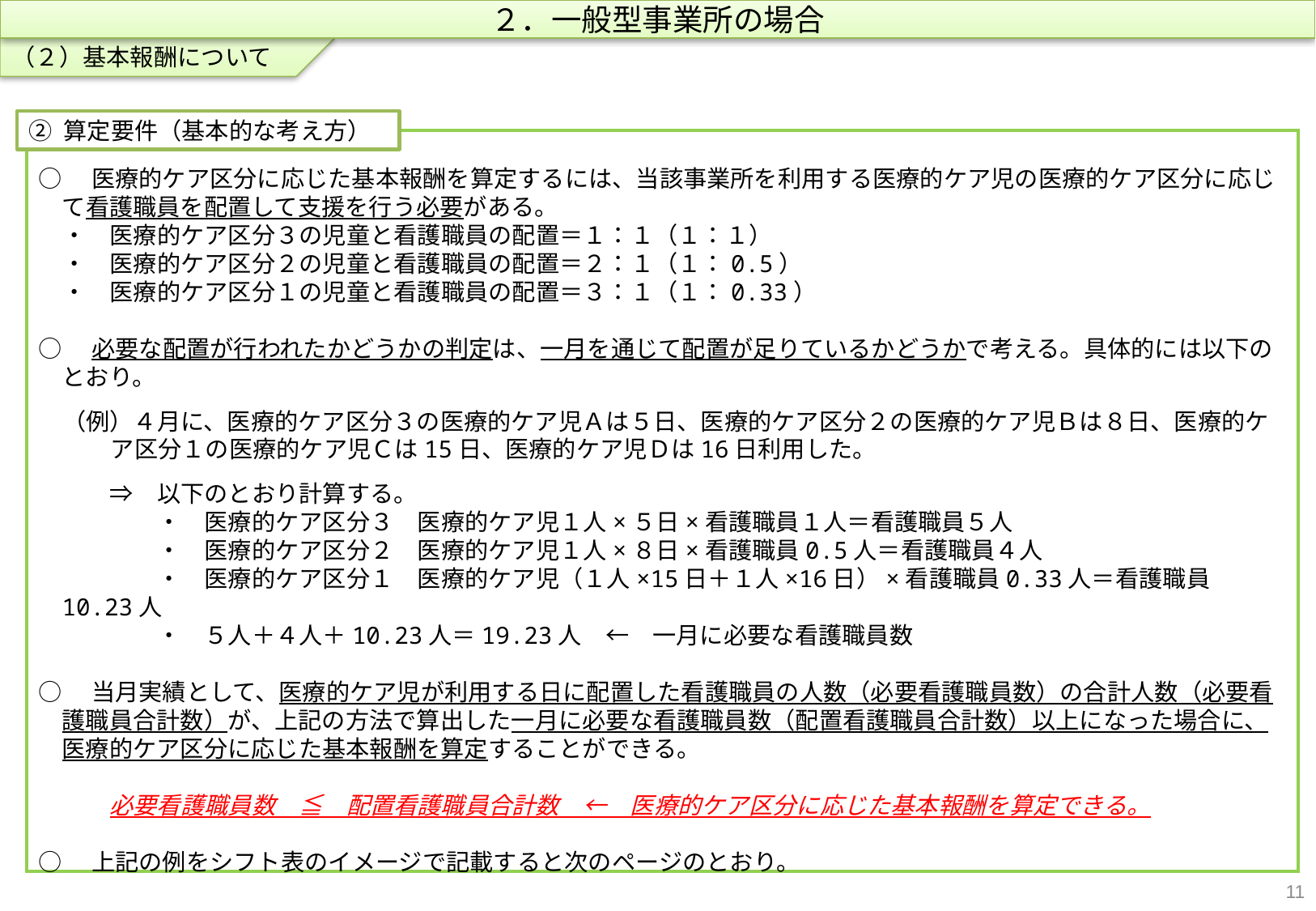

（２）基本報酬について
２．一般型事業所の場合
② 算定要件（基本的な考え方）
○　医療的ケア区分に応じた基本報酬を算定するには、当該事業所を利用する医療的ケア児の医療的ケア区分に応じて看護職員を配置して支援を行う必要がある。
　・　医療的ケア区分３の児童と看護職員の配置＝１：１（１：１）
　・　医療的ケア区分２の児童と看護職員の配置＝２：１（１：0.5）
　・　医療的ケア区分１の児童と看護職員の配置＝３：１（１：0.33）

○　必要な配置が行われたかどうかの判定は、一月を通じて配置が足りているかどうかで考える。具体的には以下のとおり。

　（例）４月に、医療的ケア区分３の医療的ケア児Ａは５日、医療的ケア区分２の医療的ケア児Ｂは８日、医療的ケア区分１の医療的ケア児Ｃは15日、医療的ケア児Ｄは16日利用した。

　　　⇒　以下のとおり計算する。
　　　　　・　医療的ケア区分３　医療的ケア児１人×５日×看護職員１人＝看護職員５人
　　　　　・　医療的ケア区分２　医療的ケア児１人×８日×看護職員0.5人＝看護職員４人
　　　　　・　医療的ケア区分１　医療的ケア児（１人×15日＋１人×16日）×看護職員0.33人＝看護職員10.23人
　　　　　・　５人＋４人＋10.23人＝19.23人　←　一月に必要な看護職員数

○　当月実績として、医療的ケア児が利用する日に配置した看護職員の人数（必要看護職員数）の合計人数（必要看護職員合計数）が、上記の方法で算出した一月に必要な看護職員数（配置看護職員合計数）以上になった場合に、医療的ケア区分に応じた基本報酬を算定することができる。

　　　必要看護職員数　≦　配置看護職員合計数　←　医療的ケア区分に応じた基本報酬を算定できる。

○　上記の例をシフト表のイメージで記載すると次のページのとおり。
11